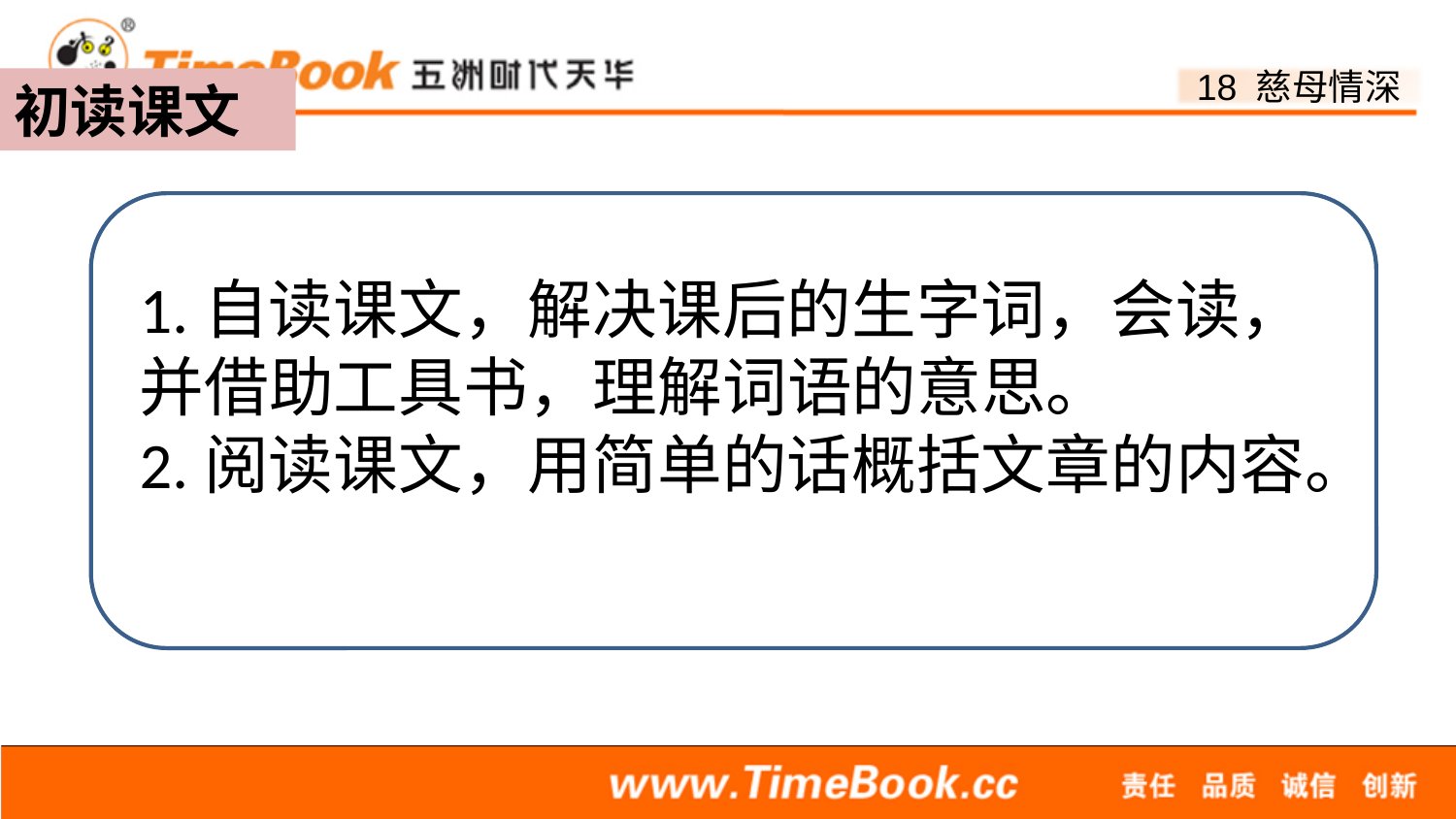

初读课文

1.自读课文，解决课后的生字词，会读，并借助工具书，理解词语的意思。
2.阅读课文，用简单的话概括文章的内容。